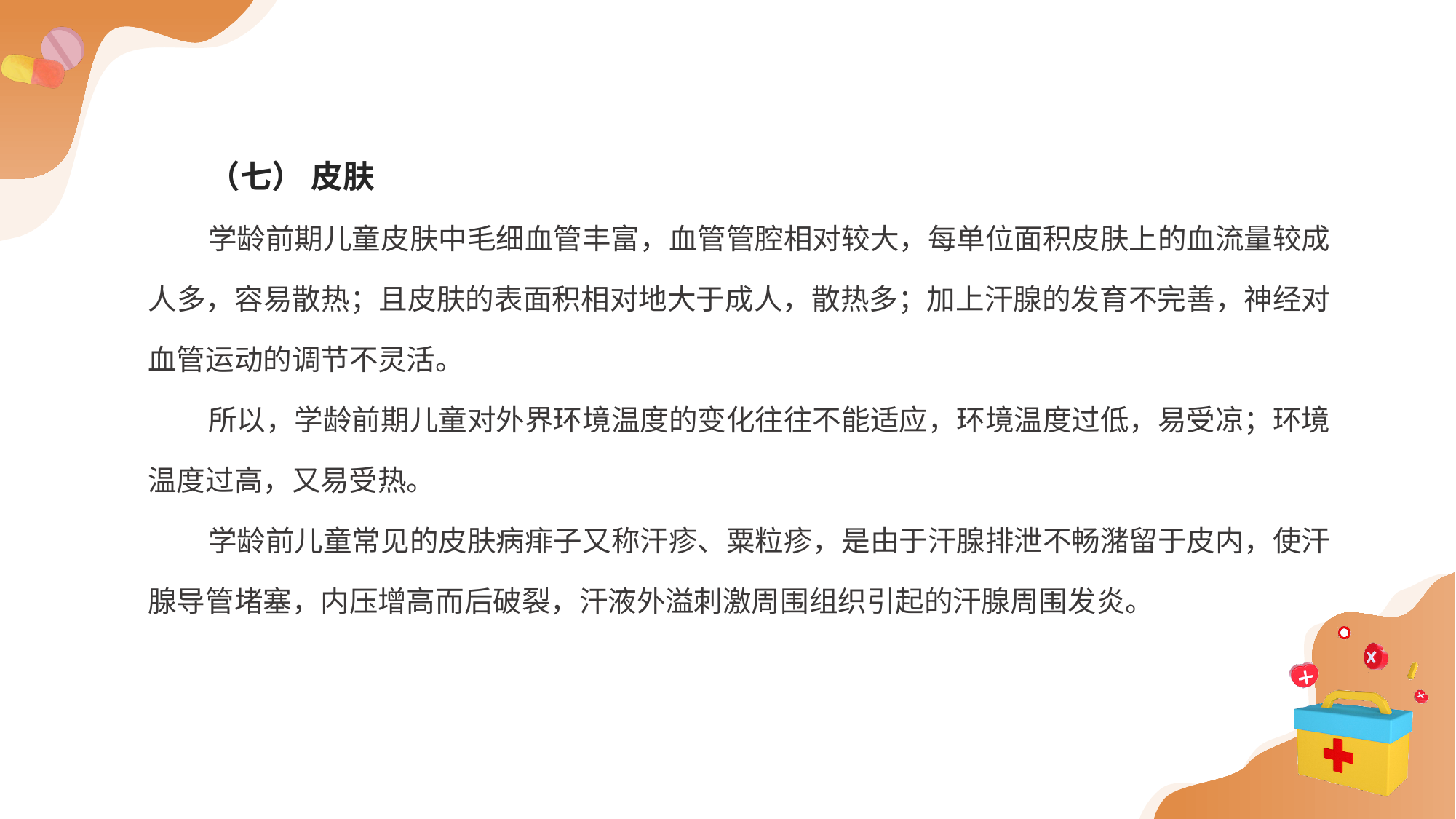

（七） 皮肤
学龄前期儿童皮肤中毛细血管丰富，血管管腔相对较大，每单位面积皮肤上的血流量较成人多，容易散热；且皮肤的表面积相对地大于成人，散热多；加上汗腺的发育不完善，神经对血管运动的调节不灵活。
所以，学龄前期儿童对外界环境温度的变化往往不能适应，环境温度过低，易受凉；环境温度过高，又易受热。
学龄前儿童常见的皮肤病痱子又称汗疹、粟粒疹，是由于汗腺排泄不畅潴留于皮内，使汗腺导管堵塞，内压增高而后破裂，汗液外溢刺激周围组织引起的汗腺周围发炎。